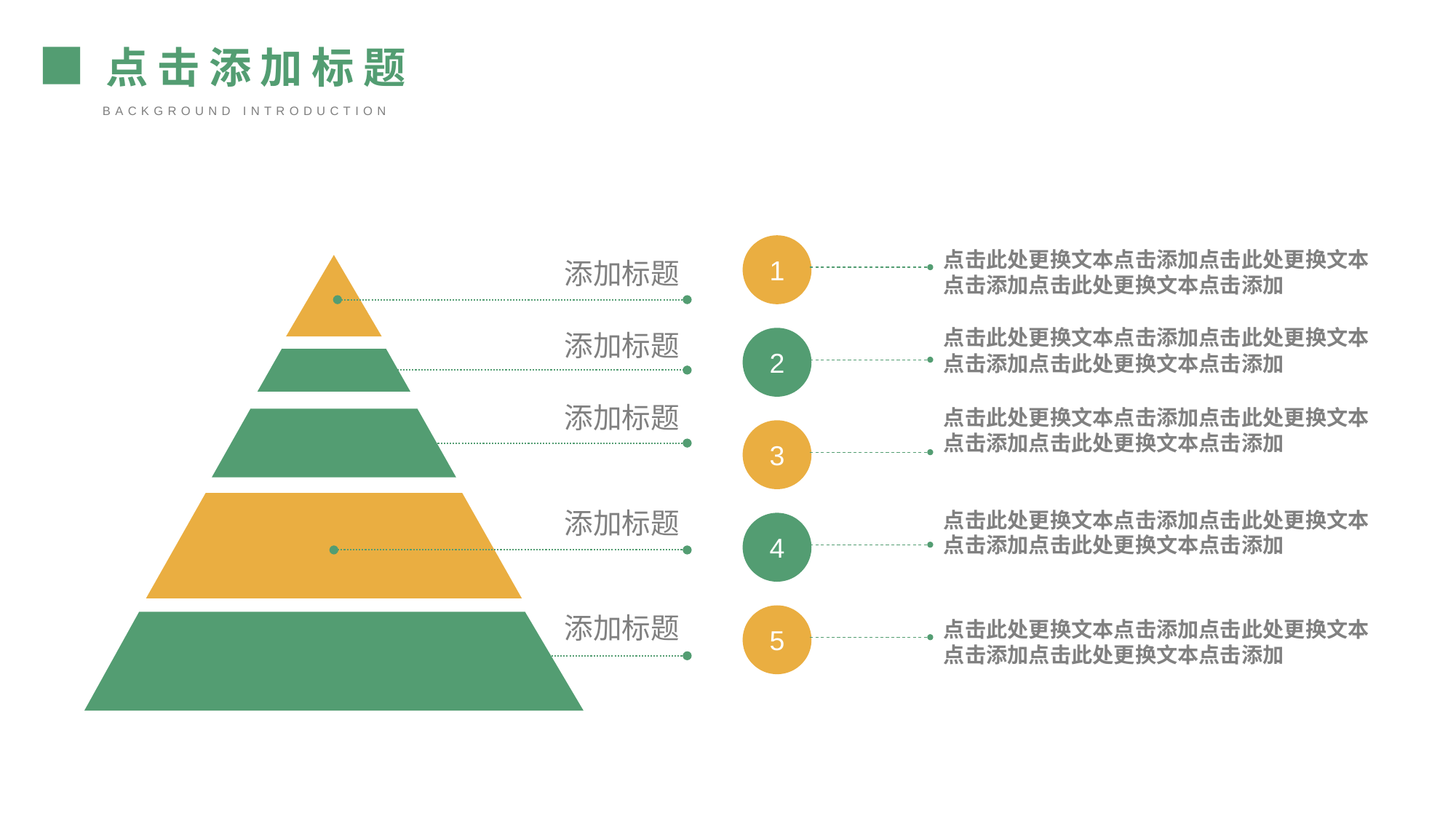

点击添加标题
background introduction

1
点击此处更换文本点击添加点击此处更换文本点击添加点击此处更换文本点击添加
添加标题

添加标题

添加标题

添加标题
添加标题

点击此处更换文本点击添加点击此处更换文本点击添加点击此处更换文本点击添加
2
点击此处更换文本点击添加点击此处更换文本点击添加点击此处更换文本点击添加
3
点击此处更换文本点击添加点击此处更换文本点击添加点击此处更换文本点击添加
4
5
点击此处更换文本点击添加点击此处更换文本点击添加点击此处更换文本点击添加